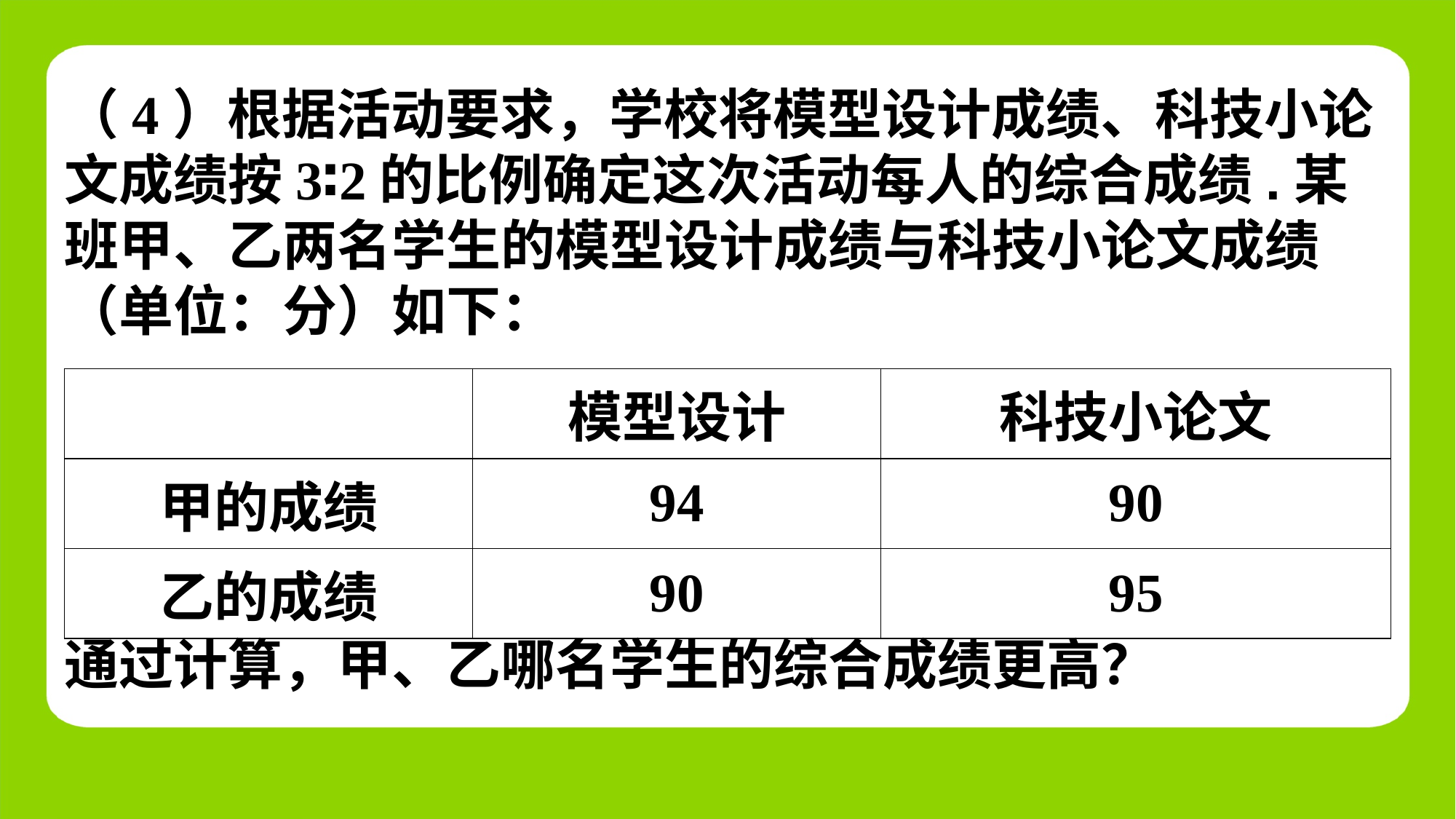

（4）根据活动要求，学校将模型设计成绩、科技小论
文成绩按3∶2的比例确定这次活动每人的综合成绩.某
班甲、乙两名学生的模型设计成绩与科技小论文成绩
（单位：分）如下：
|  | 模型设计 | 科技小论文 |
| --- | --- | --- |
| 甲的成绩 | 94 | 90 |
| 乙的成绩 | 90 | 95 |
通过计算，甲、乙哪名学生的综合成绩更高？